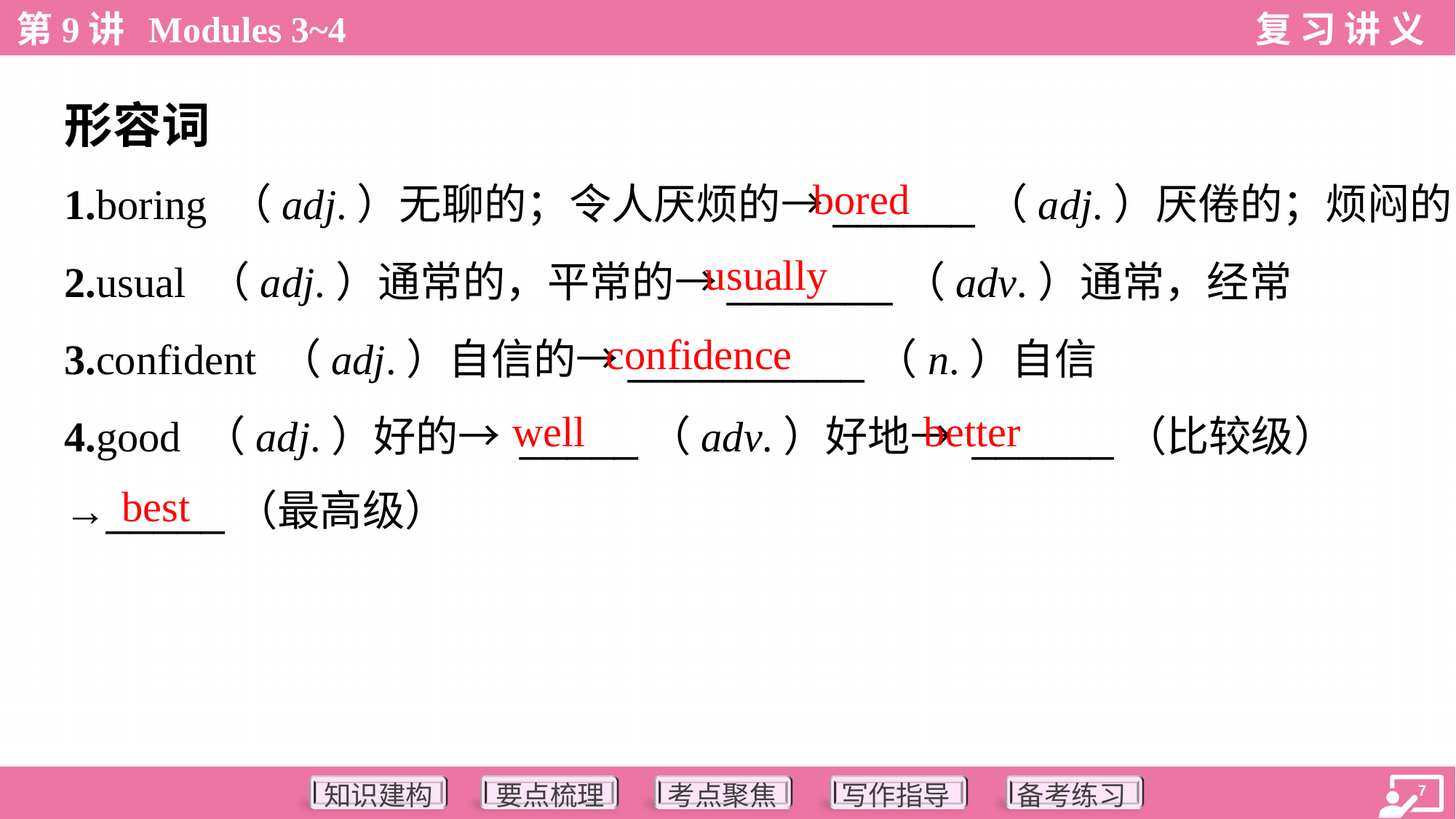

形容词
bored
1.boring （adj.）无聊的；令人厌烦的→______（adj.）厌倦的；烦闷的
2.usual （adj.）通常的，平常的→_______（adv.）通常，经常
3.confident （adj.）自信的→__________（n.）自信
4.good （adj.）好的→ _____（adv.）好地→ ______（比较级）
→_____（最高级）
usually
confidence
well
better
best